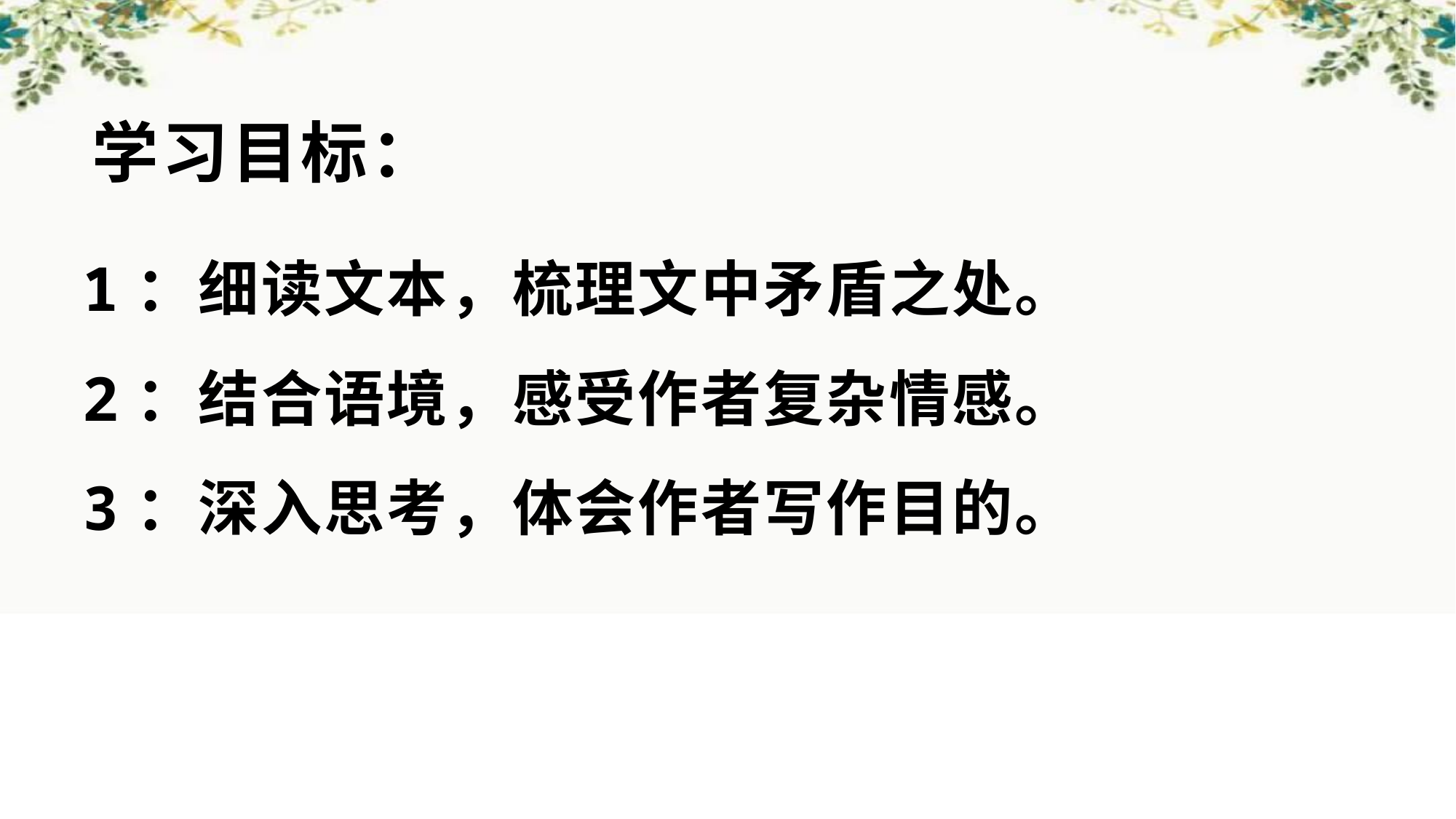

# 学习目标：
1：细读文本，梳理文中矛盾之处。
2：结合语境，感受作者复杂情感。
3：深入思考，体会作者写作目的。